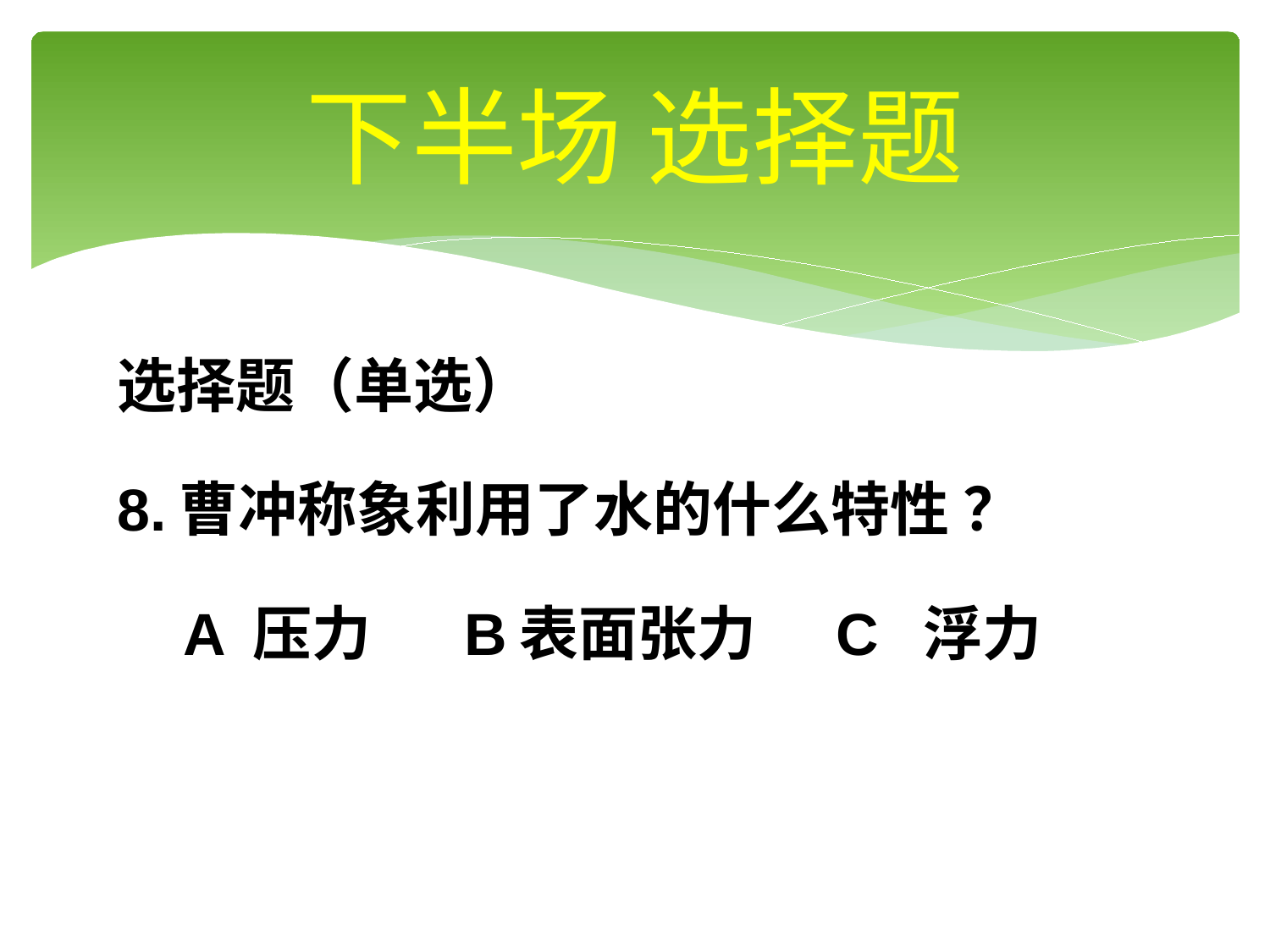

# 下半场 选择题
选择题（单选）
8.曹冲称象利用了水的什么特性 ？
    A 压力      B表面张力     C  浮力